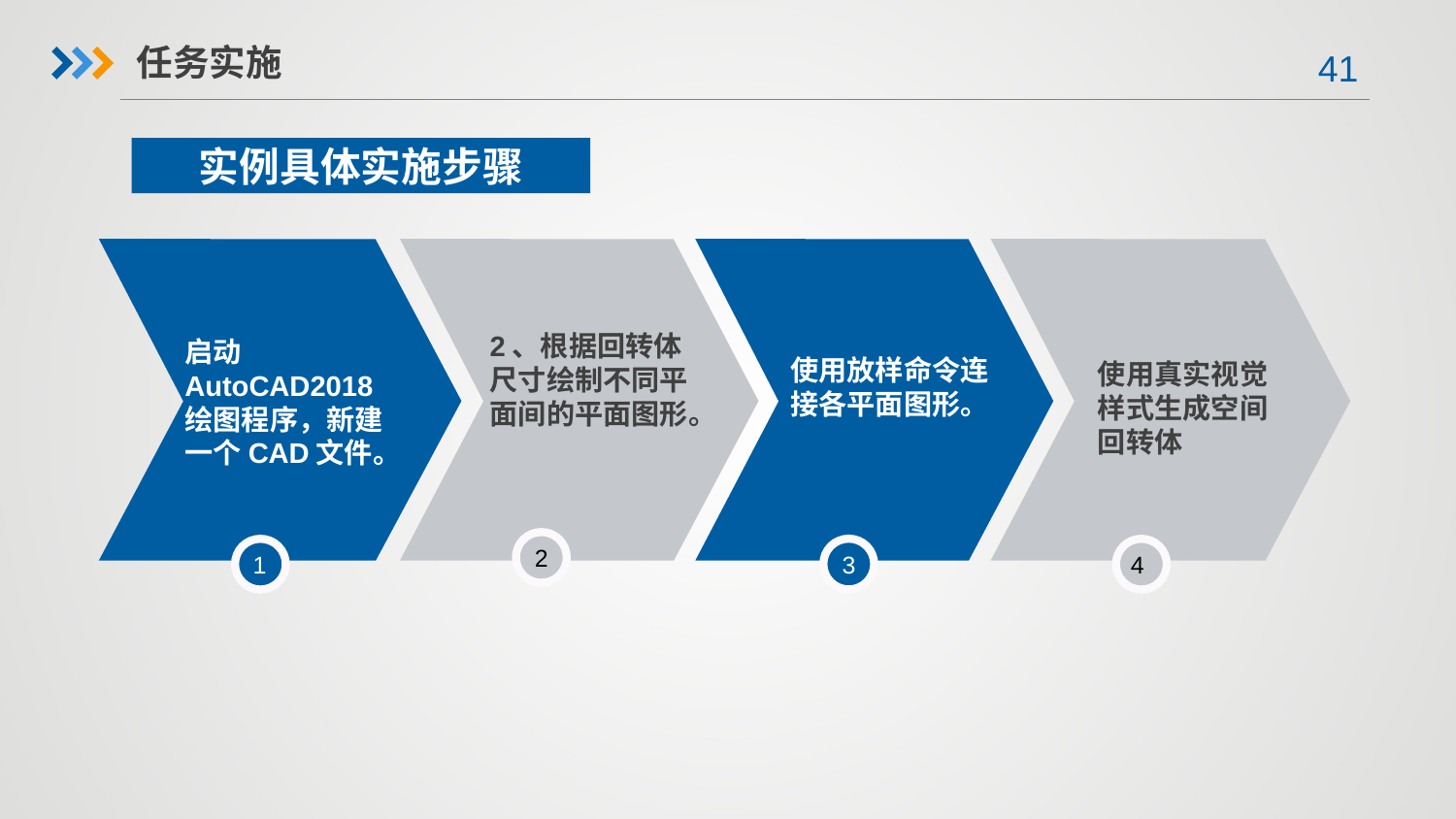

任务实施
实例具体实施步骤

启动AutoCAD2018
绘图程序，新建一个CAD文件。

2、根据回转体尺寸绘制不同平面间的平面图形。

使用放样命令连接各平面图形。

使用真实视觉样式生成空间回转体

2

3

1

4